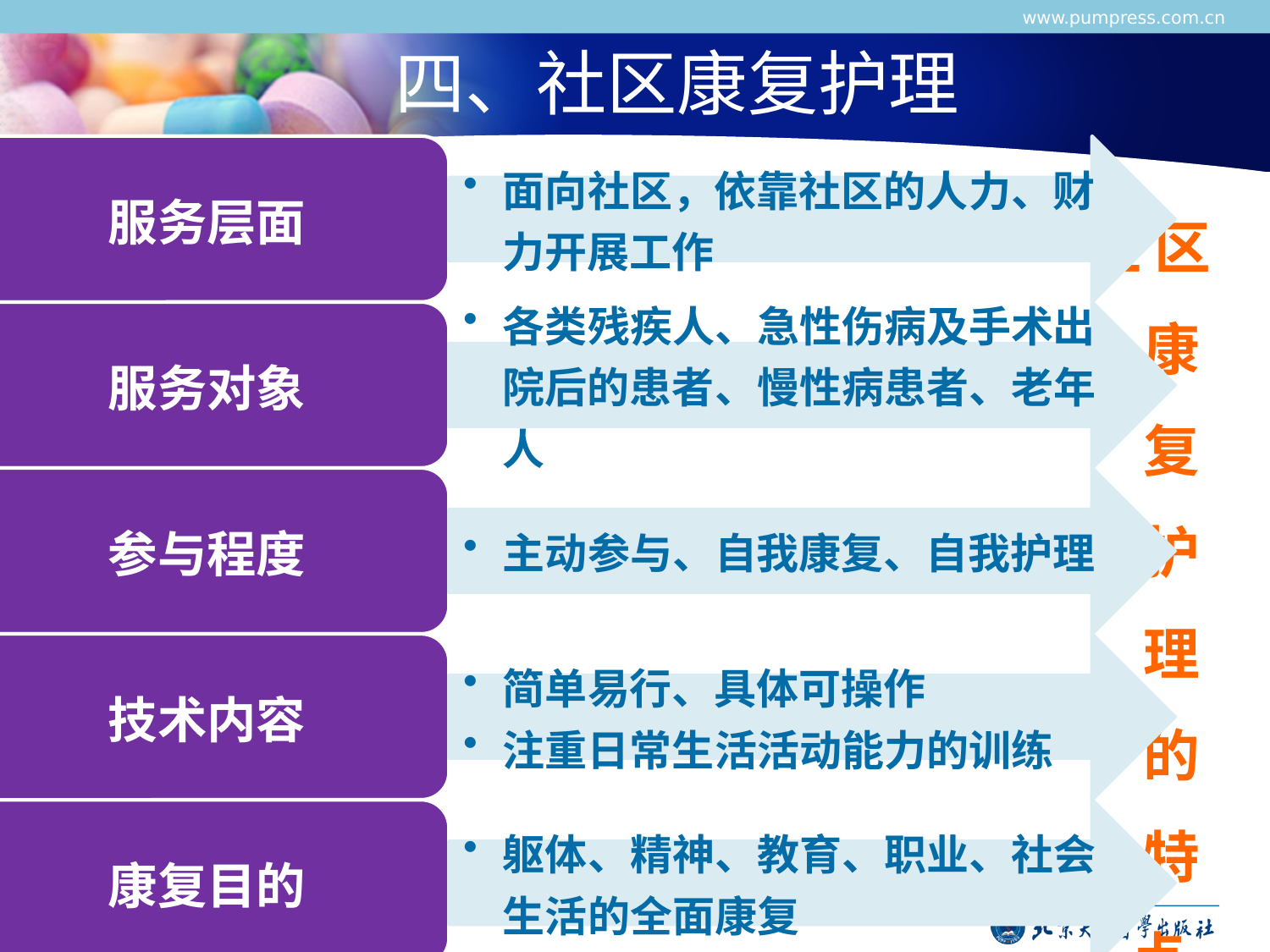

www.pumpress.com.cn
# 四、社区康复护理
服务层面
面向社区，依靠社区的人力、财力开展工作
服务对象
参与程度
技术内容
康复目的
主动参与、自我康复、自我护理
简单易行、具体可操作
注重日常生活活动能力的训练
躯体、精神、教育、职业、社会生活的全面康复
社 区 康 复 护 理 的 特 点